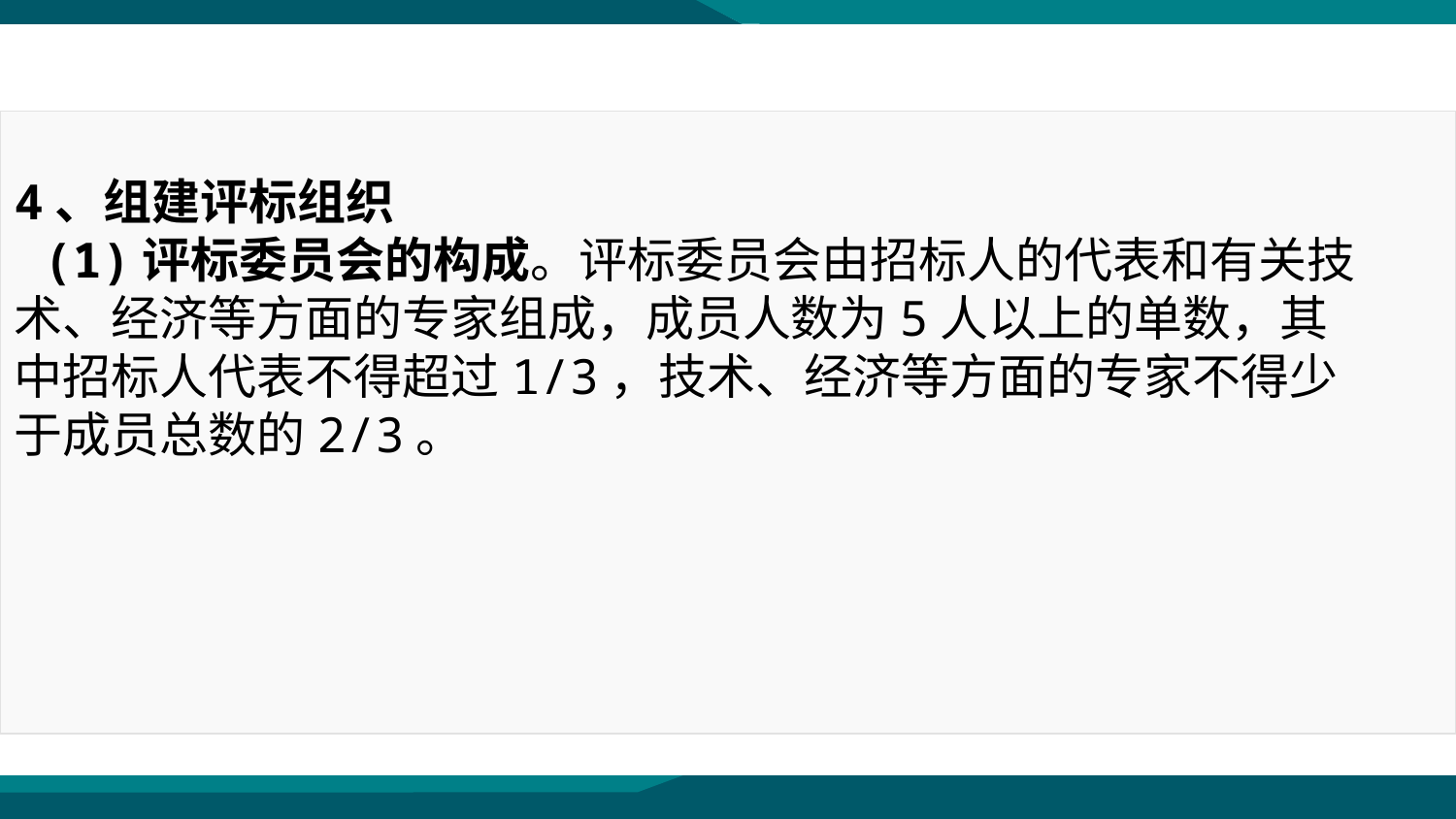

4、组建评标组织
 (1)评标委员会的构成。评标委员会由招标人的代表和有关技术、经济等方面的专家组成，成员人数为5人以上的单数，其中招标人代表不得超过1/3，技术、经济等方面的专家不得少于成员总数的2/3。